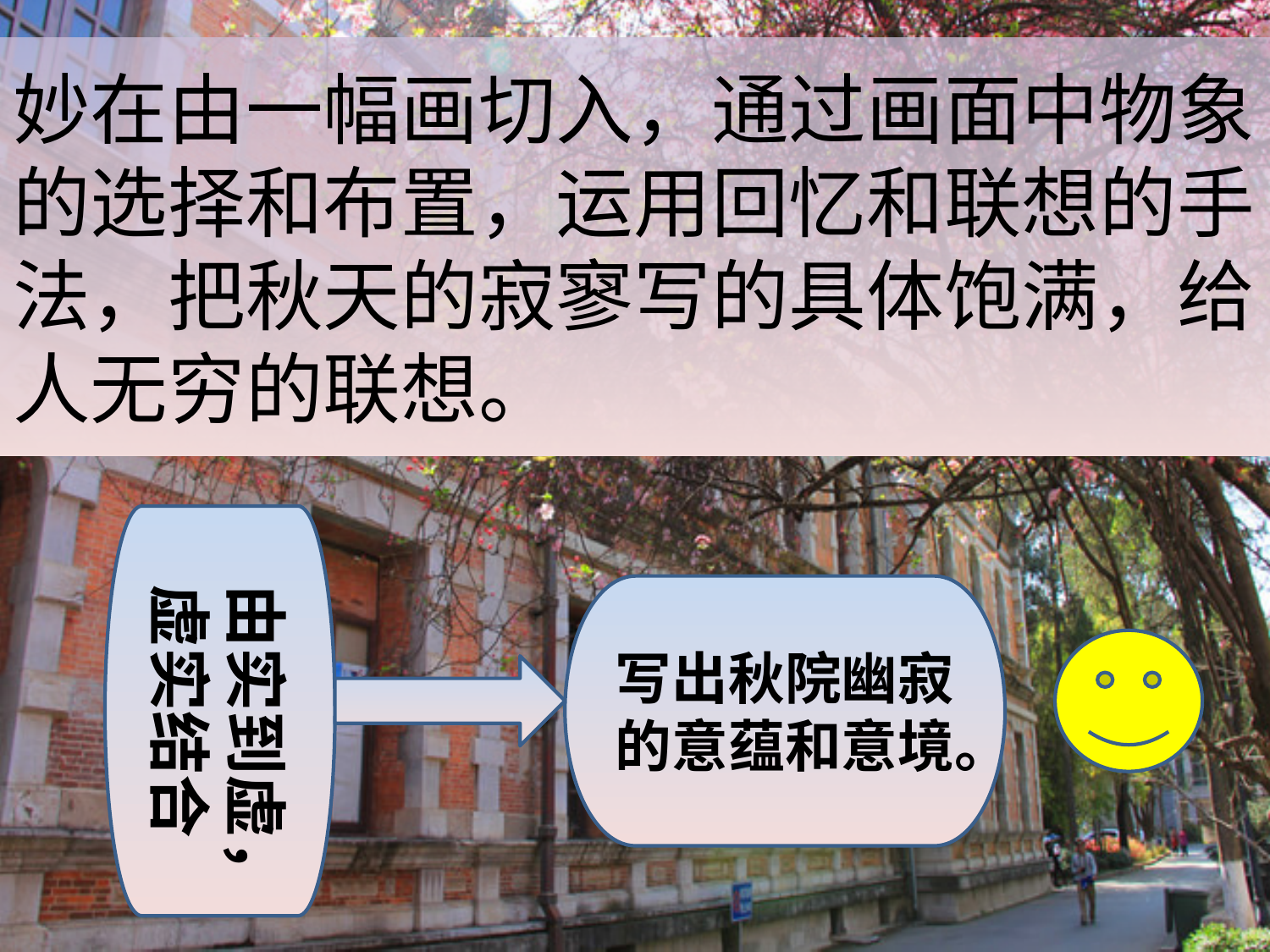

# 妙在由一幅画切入，通过画面中物象的选择和布置，运用回忆和联想的手法，把秋天的寂寥写的具体饱满，给人无穷的联想。
由实到虚，虚实结合
写出秋院幽寂的意蕴和意境。